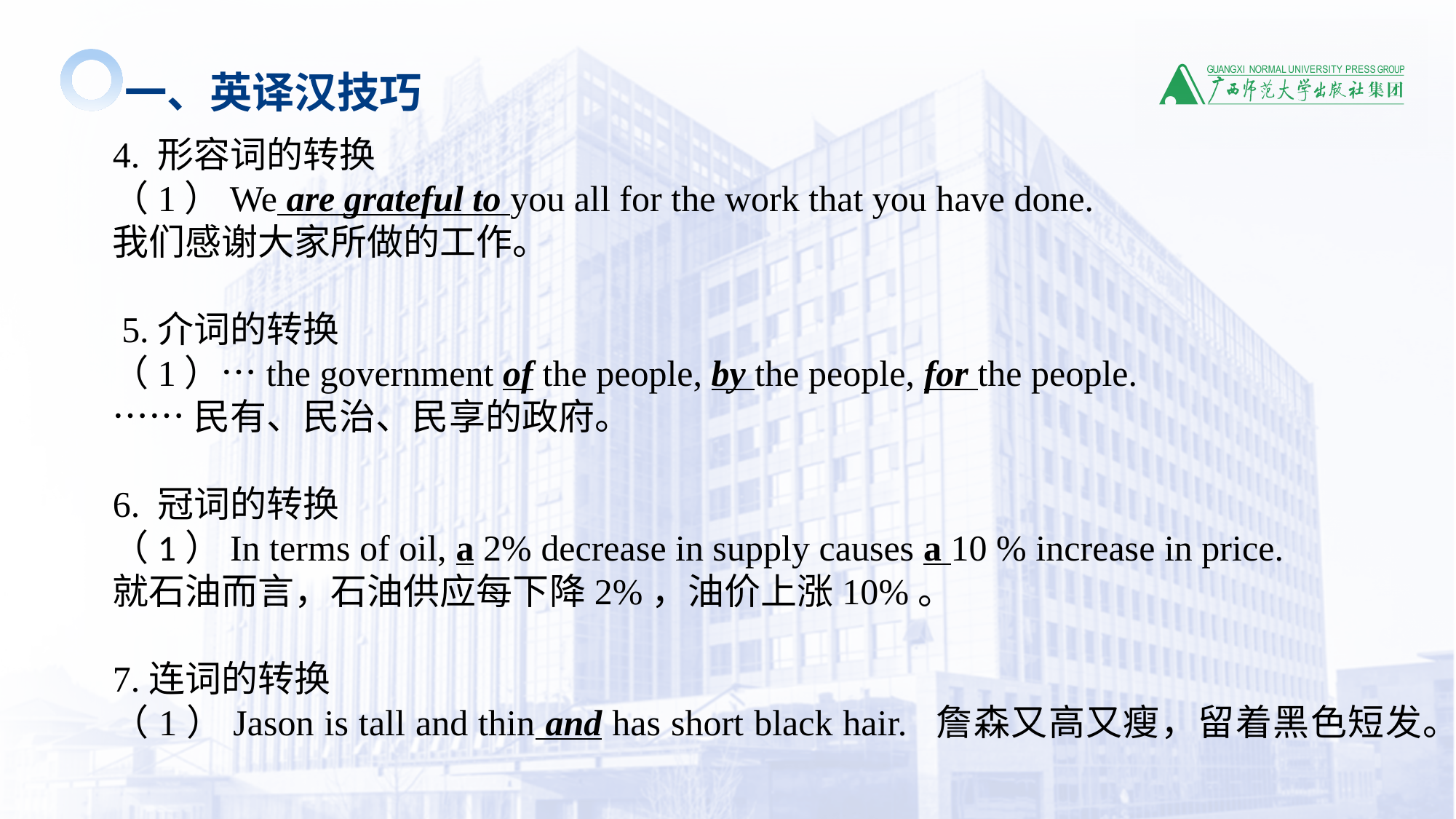

一、英译汉技巧
4. 形容词的转换
（1）We are grateful to you all for the work that you have done.
我们感谢大家所做的工作。

 5.介词的转换
（1）…the government of the people, by the people, for the people.
……民有、民治、民享的政府。

6. 冠词的转换
（1）In terms of oil, a 2% decrease in supply causes a 10 % increase in price.
就石油而言，石油供应每下降2%，油价上涨10%。

7.连词的转换
（1）Jason is tall and thin and has short black hair.  詹森又高又瘦，留着黑色短发。